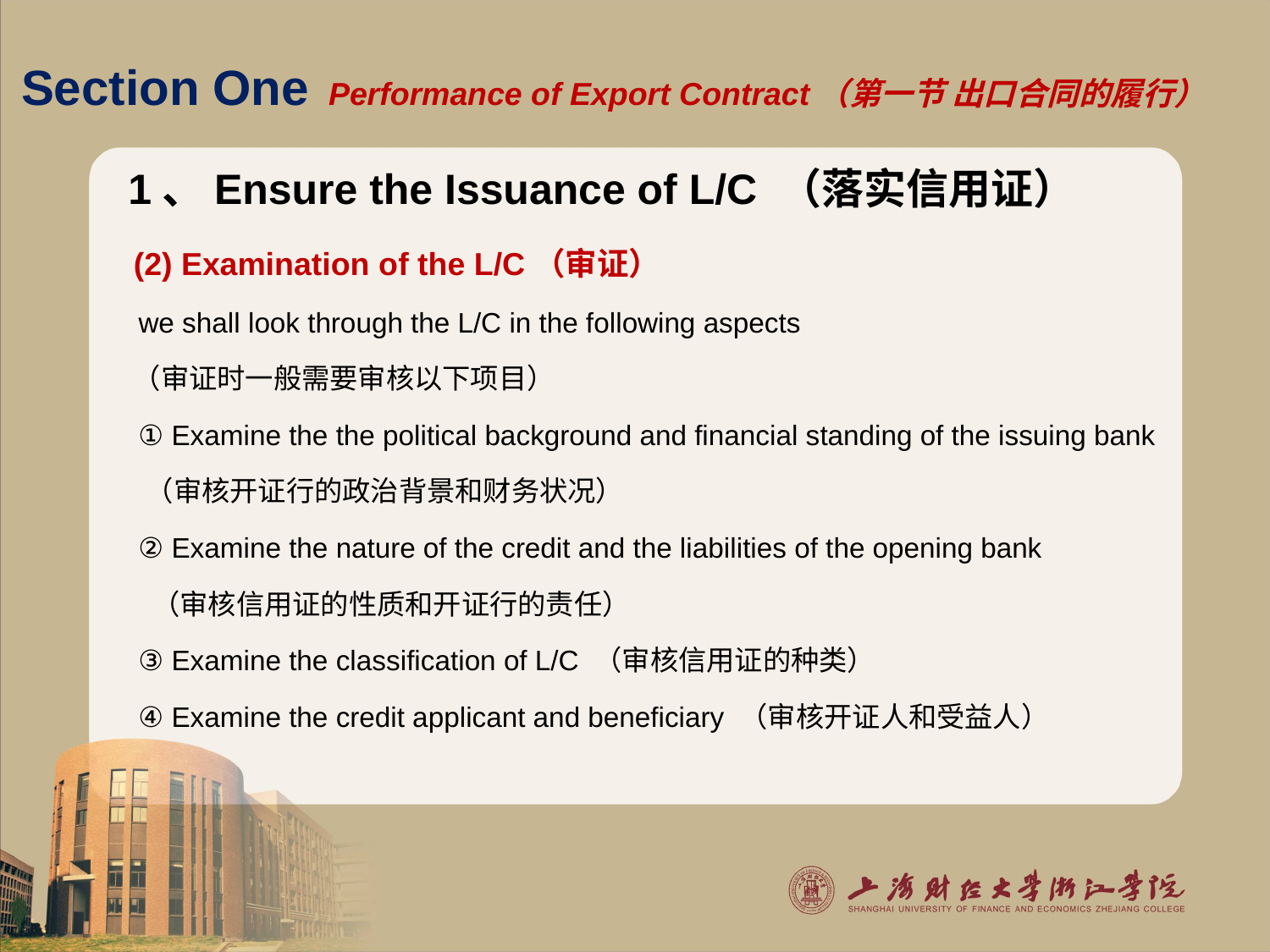

# Section One  Performance of Export Contract（第一节 出口合同的履行）
1、Ensure the Issuance of L/C （落实信用证）
   (2) Examination of the L/C（审证）
    we shall look through the L/C in the following aspects
   （审证时一般需要审核以下项目）
    ① Examine the the political background and financial standing of the issuing bank
     （审核开证行的政治背景和财务状况）
    ② Examine the nature of the credit and the liabilities of the opening bank
      （审核信用证的性质和开证行的责任）
    ③ Examine the classification of L/C （审核信用证的种类）
    ④ Examine the credit applicant and beneficiary （审核开证人和受益人）